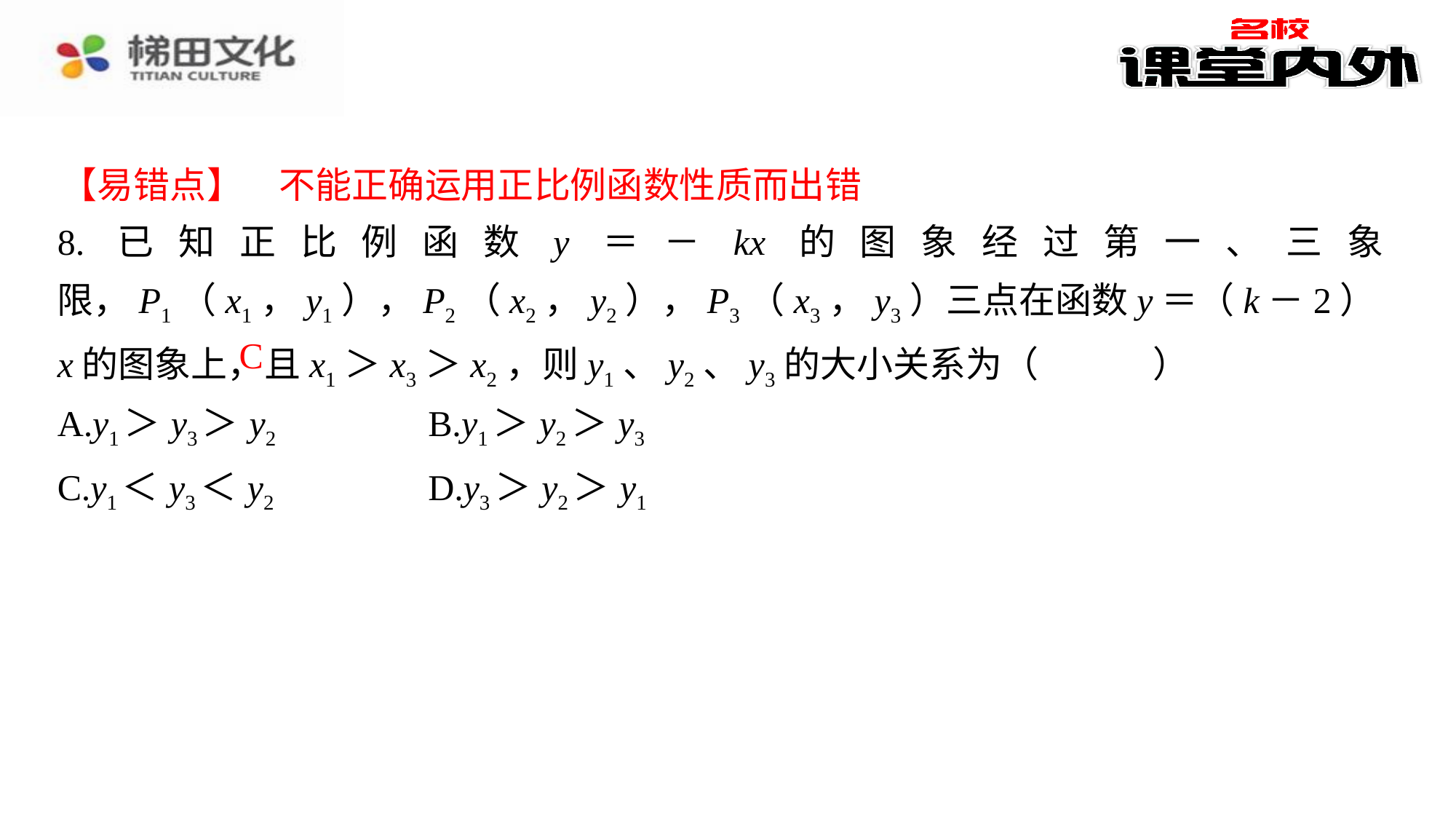

【易错点】　不能正确运用正比例函数性质而出错
8.已知正比例函数y＝－kx的图象经过第一、三象限，P1（x1，y1），P2（x2，y2），P3（x3，y3）三点在函数y＝（k－2）x的图象上，且x1＞x3＞x2，则y1、y2、y3的大小关系为（　C　）
C
| A.y1＞y3＞y2 | B.y1＞y2＞y3 |
| --- | --- |
| C.y1＜y3＜y2 | D.y3＞y2＞y1 |